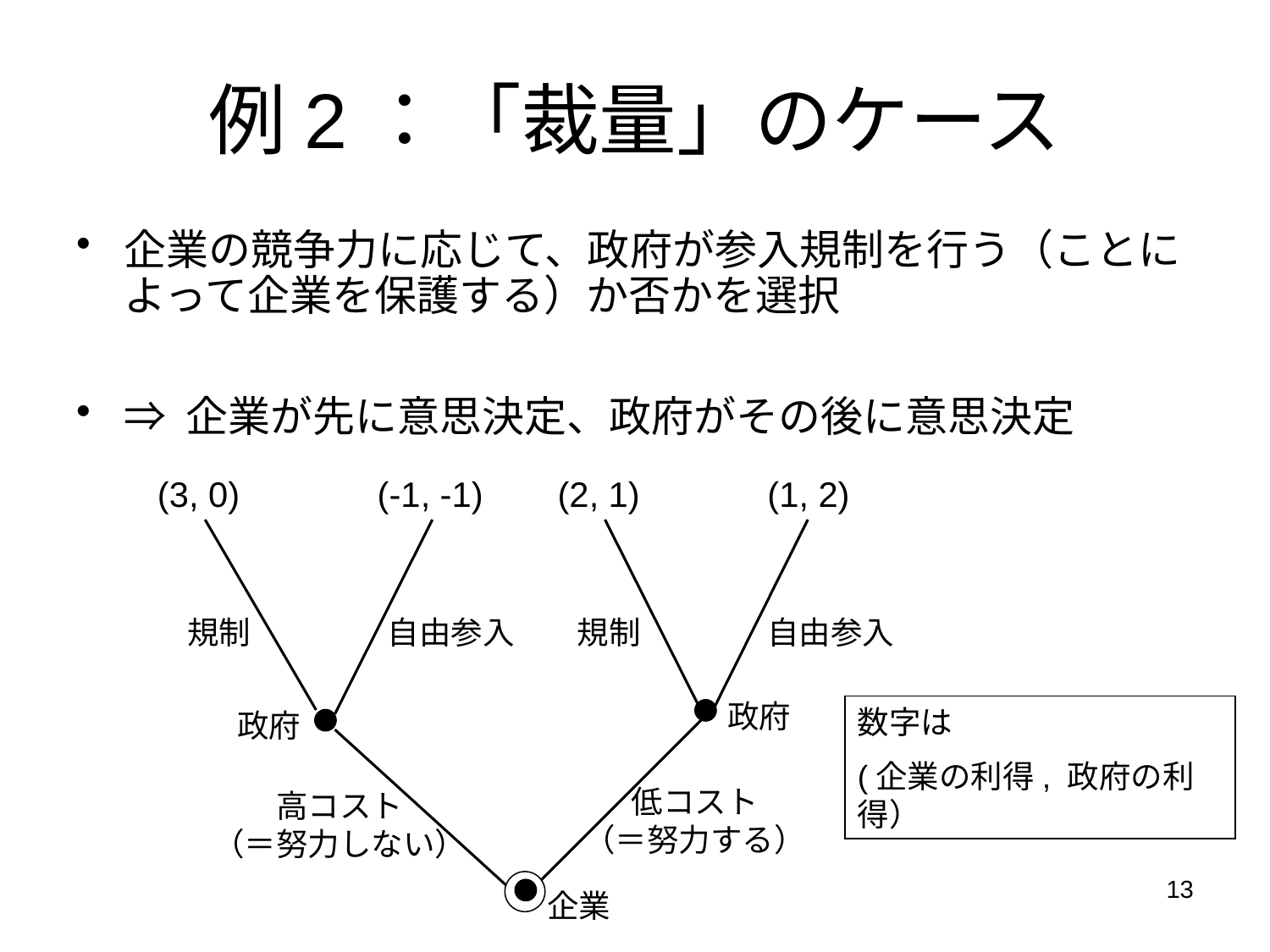

# 例2：「裁量」のケース
企業の競争力に応じて、政府が参入規制を行う（ことによって企業を保護する）か否かを選択

⇒ 企業が先に意思決定、政府がその後に意思決定
(3, 0)
(-1, -1)
(2, 1)
(1, 2)

規制
自由参入
規制
自由参入
政府
数字は
(企業の利得, 政府の利得）
政府

低コスト
（＝努力する）
高コスト
（＝努力しない）
13

企業